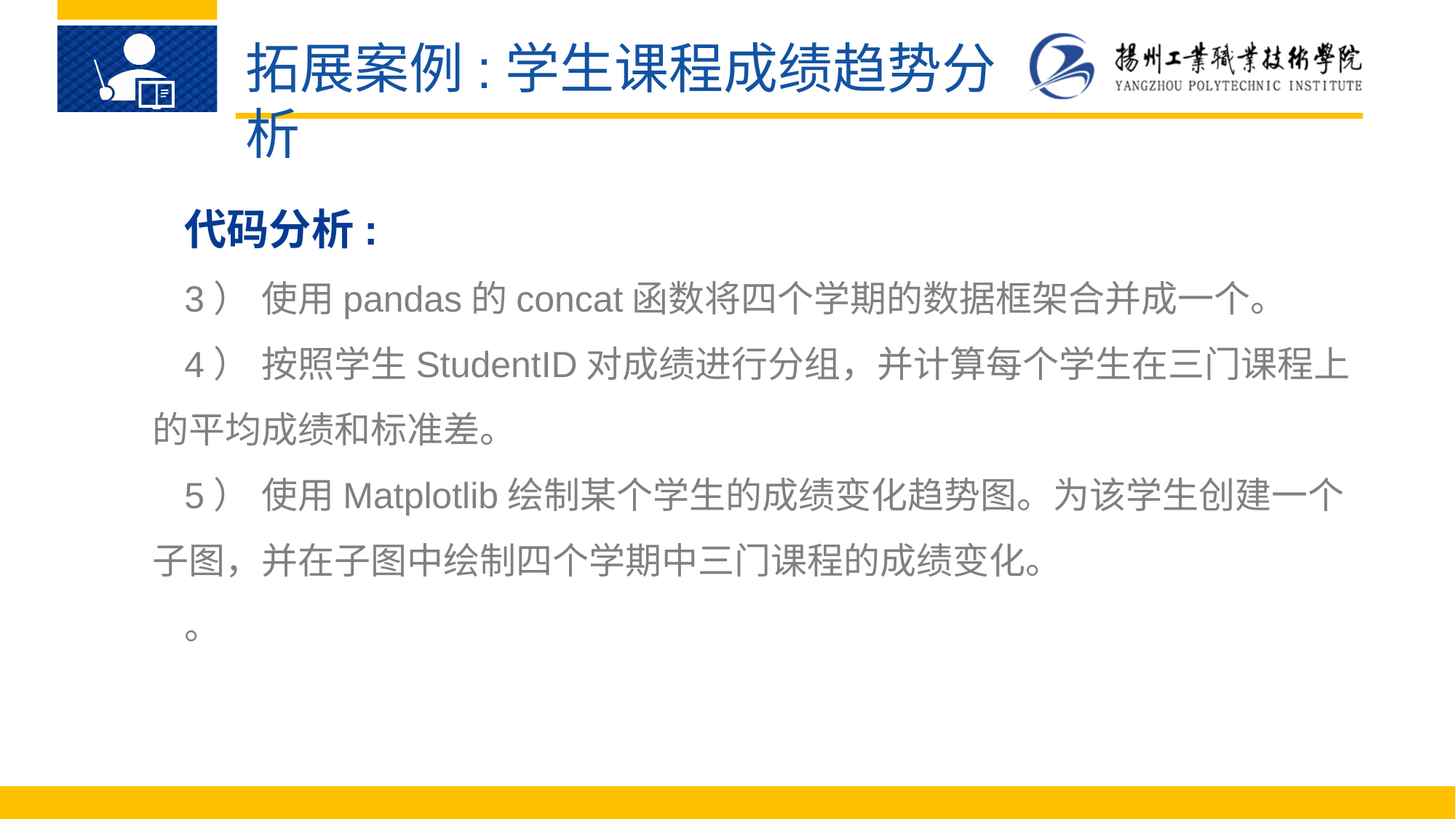

拓展案例:学生课程成绩趋势分析
代码分析:
3）	使用pandas的concat函数将四个学期的数据框架合并成一个。
4）	按照学生StudentID对成绩进行分组，并计算每个学生在三门课程上的平均成绩和标准差。
5）	使用Matplotlib绘制某个学生的成绩变化趋势图。为该学生创建一个子图，并在子图中绘制四个学期中三门课程的成绩变化。
。